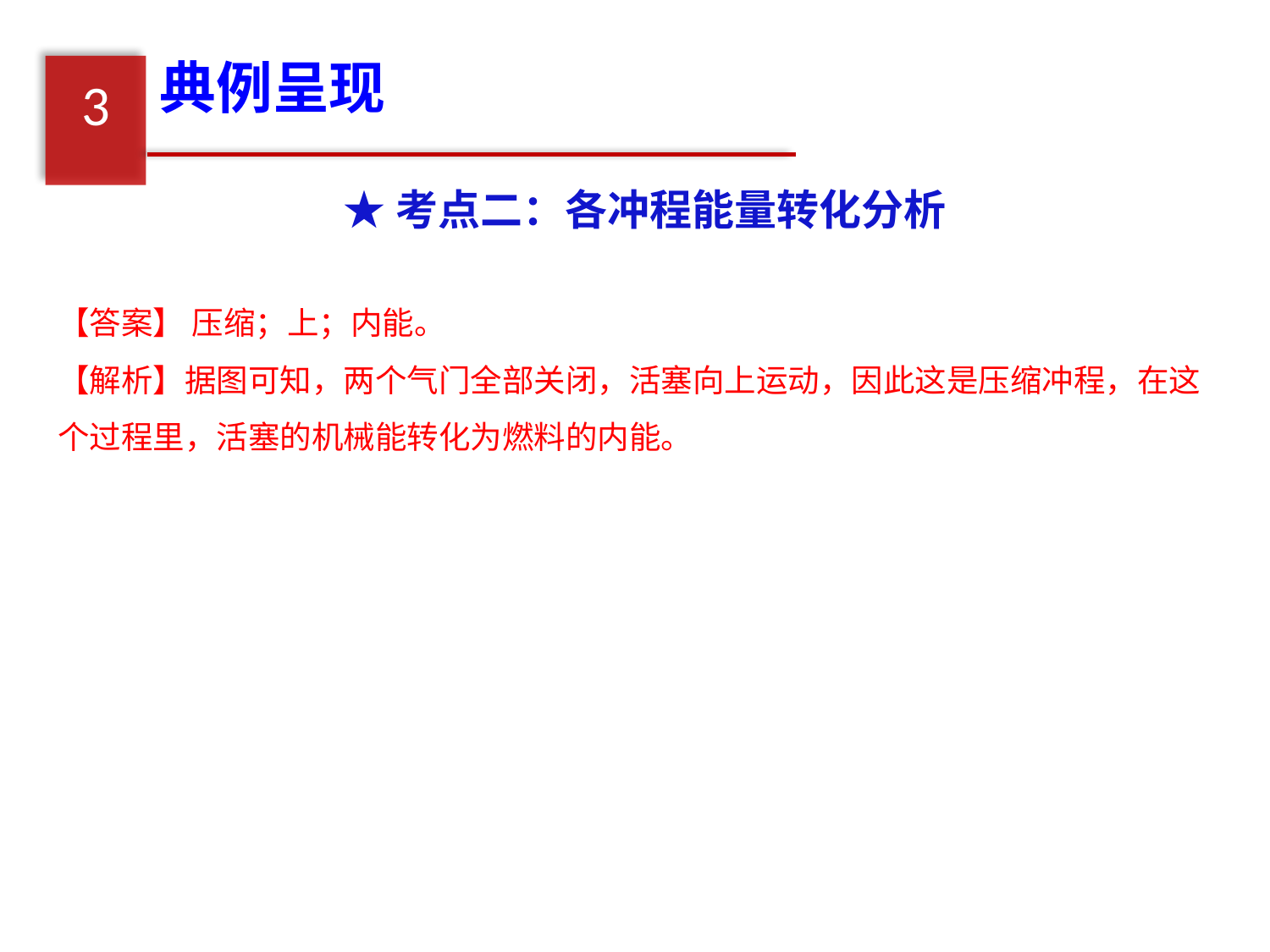

典例呈现

3
★考点二：各冲程能量转化分析
【答案】 压缩；上；内能。
【解析】据图可知，两个气门全部关闭，活塞向上运动，因此这是压缩冲程，在这个过程里，活塞的机械能转化为燃料的内能。